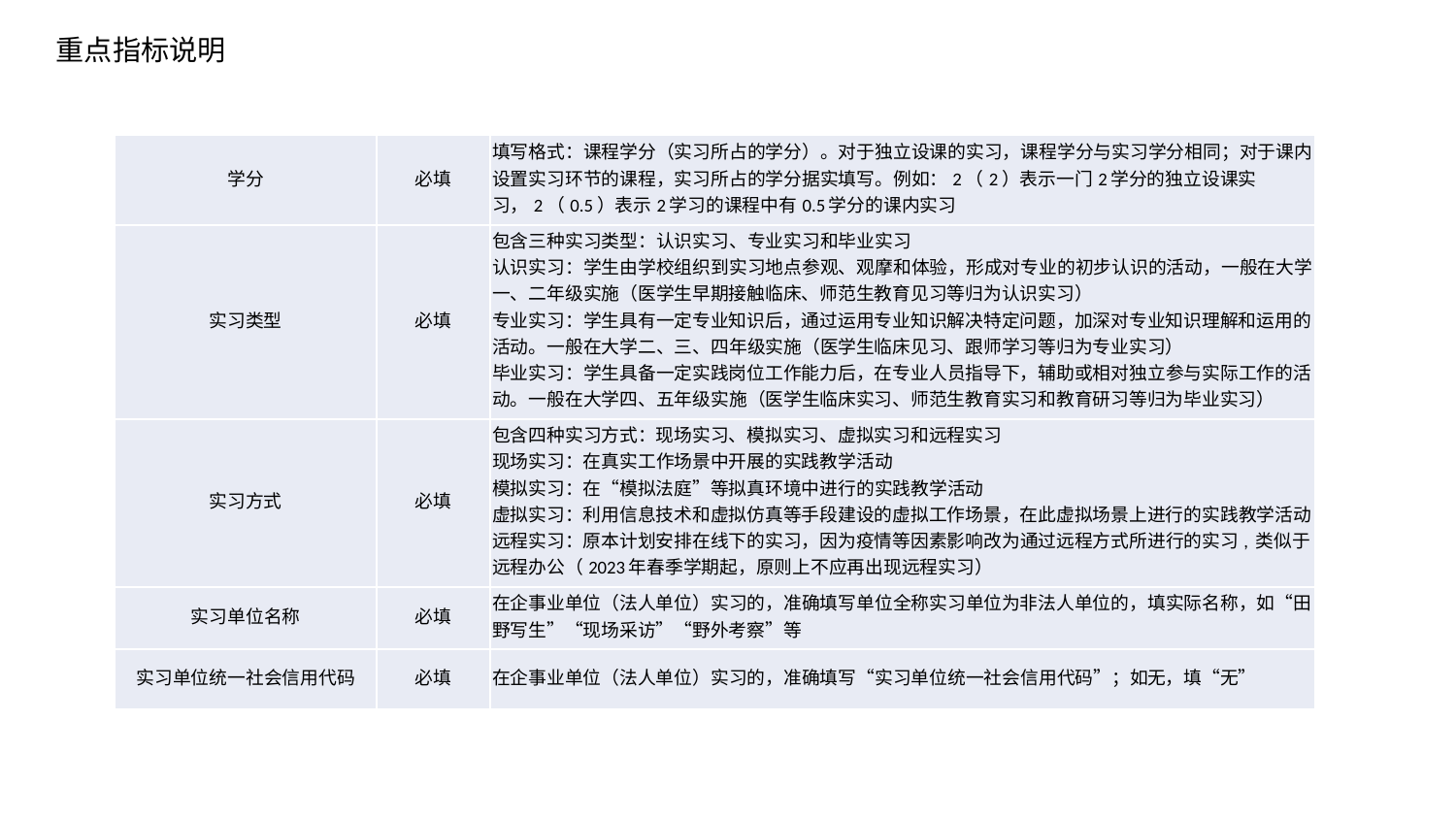

# 重点指标说明
| 学分 | 必填 | 填写格式：课程学分（实习所占的学分）。对于独立设课的实习，课程学分与实习学分相同；对于课内设置实习环节的课程，实习所占的学分据实填写。例如：2（2）表示一门2学分的独立设课实习，2（0.5）表示2学习的课程中有0.5学分的课内实习 |
| --- | --- | --- |
| 实习类型 | 必填 | 包含三种实习类型：认识实习、专业实习和毕业实习 认识实习：学生由学校组织到实习地点参观、观摩和体验，形成对专业的初步认识的活动，一般在大学一、二年级实施（医学生早期接触临床、师范生教育见习等归为认识实习） 专业实习：学生具有一定专业知识后，通过运用专业知识解决特定问题，加深对专业知识理解和运用的活动。一般在大学二、三、四年级实施（医学生临床见习、跟师学习等归为专业实习） 毕业实习：学生具备一定实践岗位工作能力后，在专业人员指导下，辅助或相对独立参与实际工作的活动。一般在大学四、五年级实施（医学生临床实习、师范生教育实习和教育研习等归为毕业实习） |
| 实习方式 | 必填 | 包含四种实习方式：现场实习、模拟实习、虚拟实习和远程实习 现场实习：在真实工作场景中开展的实践教学活动 模拟实习：在“模拟法庭”等拟真环境中进行的实践教学活动 虚拟实习：利用信息技术和虚拟仿真等手段建设的虚拟工作场景，在此虚拟场景上进行的实践教学活动 远程实习：原本计划安排在线下的实习，因为疫情等因素影响改为通过远程方式所进行的实习, 类似于远程办公（2023年春季学期起，原则上不应再出现远程实习） |
| 实习单位名称 | 必填 | 在企事业单位（法人单位）实习的，准确填写单位全称实习单位为非法人单位的，填实际名称，如“田野写生”“现场采访”“野外考察”等 |
| 实习单位统一社会信用代码 | 必填 | 在企事业单位（法人单位）实习的，准确填写“实习单位统一社会信用代码”；如无，填“无” |